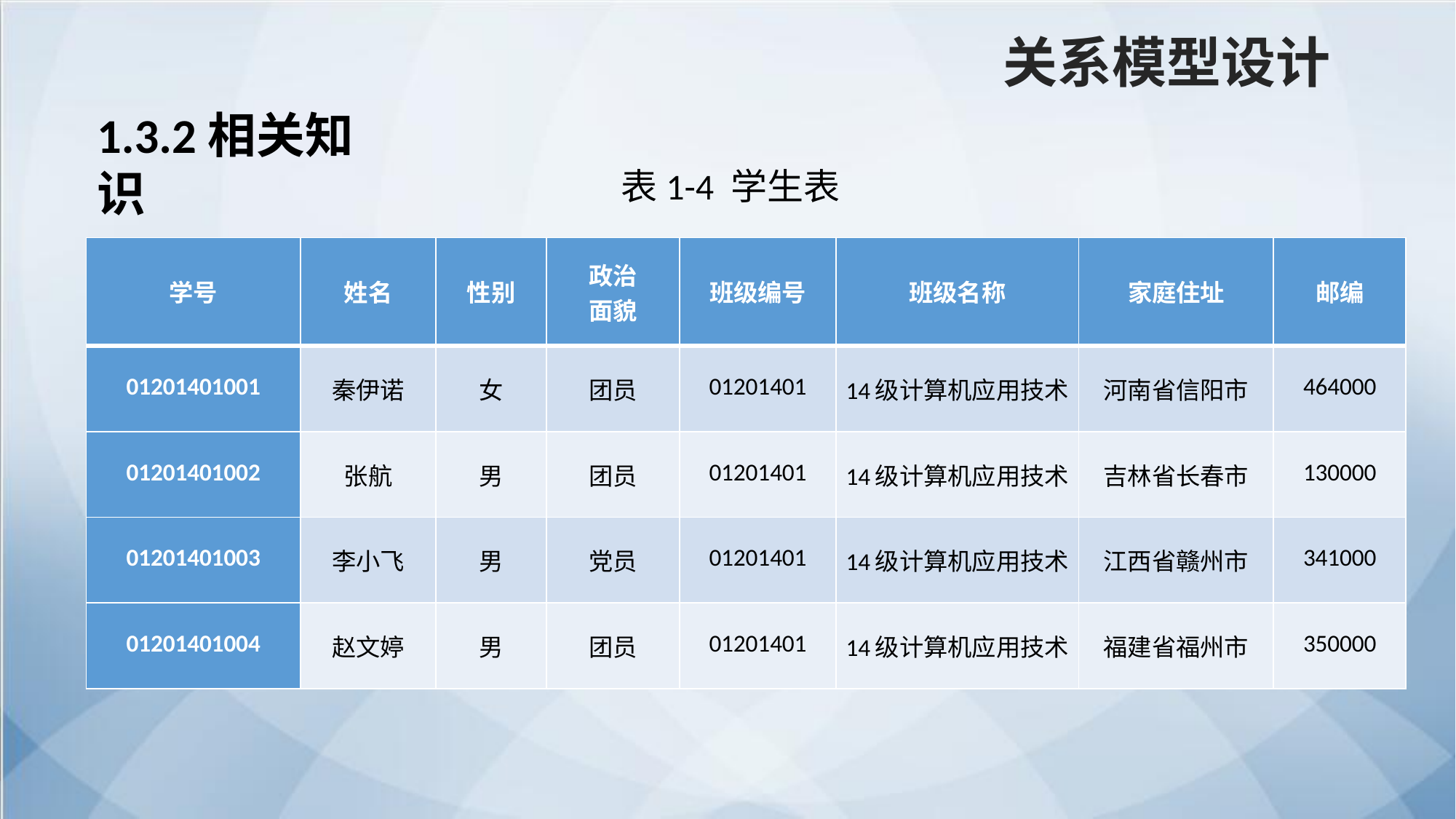

关系模型设计
1.3.2相关知识
表1-4 学生表
| 学号 | 姓名 | 性别 | 政治 面貌 | 班级编号 | 班级名称 | 家庭住址 | 邮编 |
| --- | --- | --- | --- | --- | --- | --- | --- |
| 01201401001 | 秦伊诺 | 女 | 团员 | 01201401 | 14级计算机应用技术 | 河南省信阳市 | 464000 |
| 01201401002 | 张航 | 男 | 团员 | 01201401 | 14级计算机应用技术 | 吉林省长春市 | 130000 |
| 01201401003 | 李小飞 | 男 | 党员 | 01201401 | 14级计算机应用技术 | 江西省赣州市 | 341000 |
| 01201401004 | 赵文婷 | 男 | 团员 | 01201401 | 14级计算机应用技术 | 福建省福州市 | 350000 |